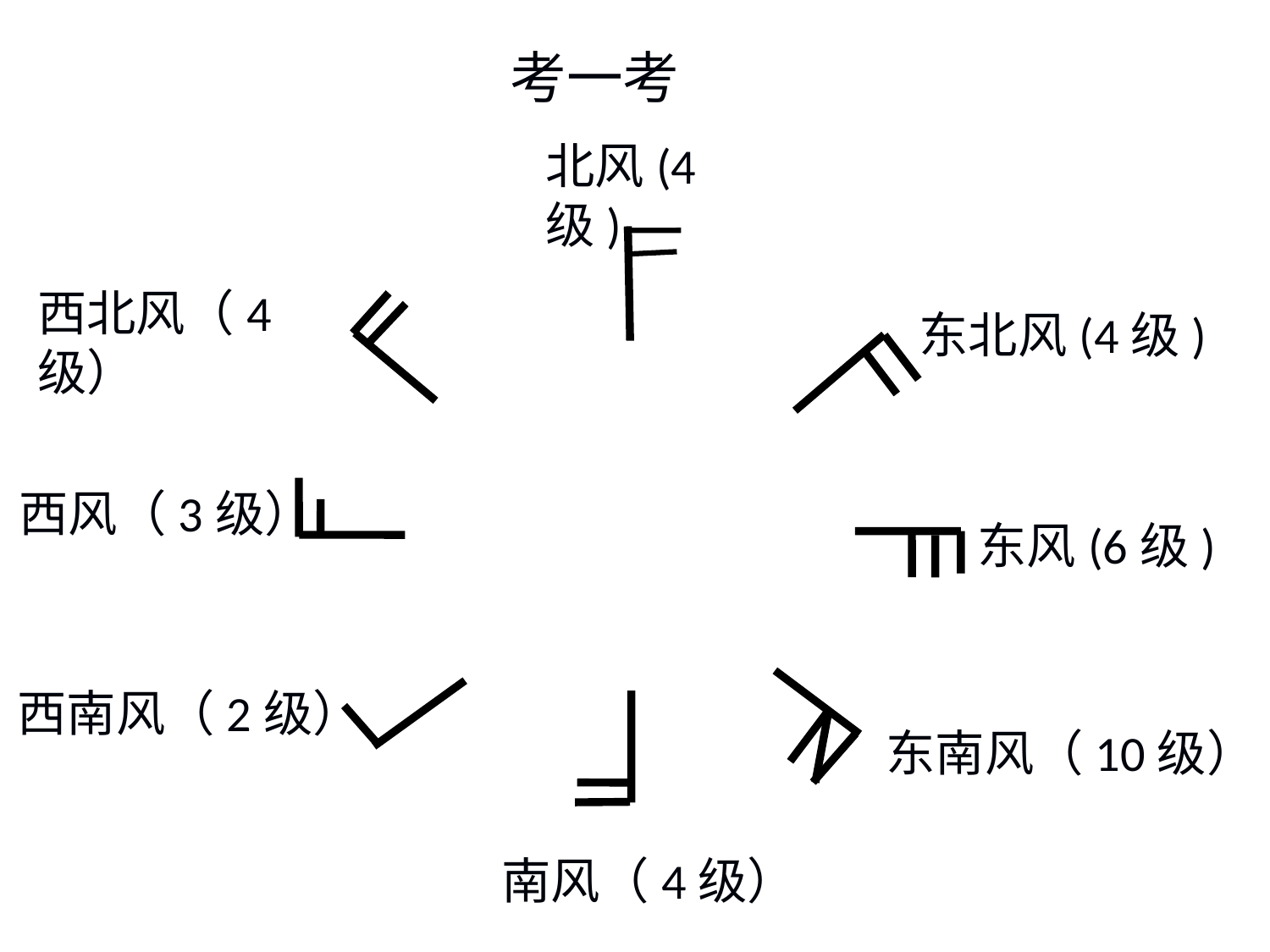

考一考
北风(4级)

西北风（4级）

东北风(4级)

西风（3级）

东风(6级)

西南风（2级）

东南风（10级）
南风（4级）